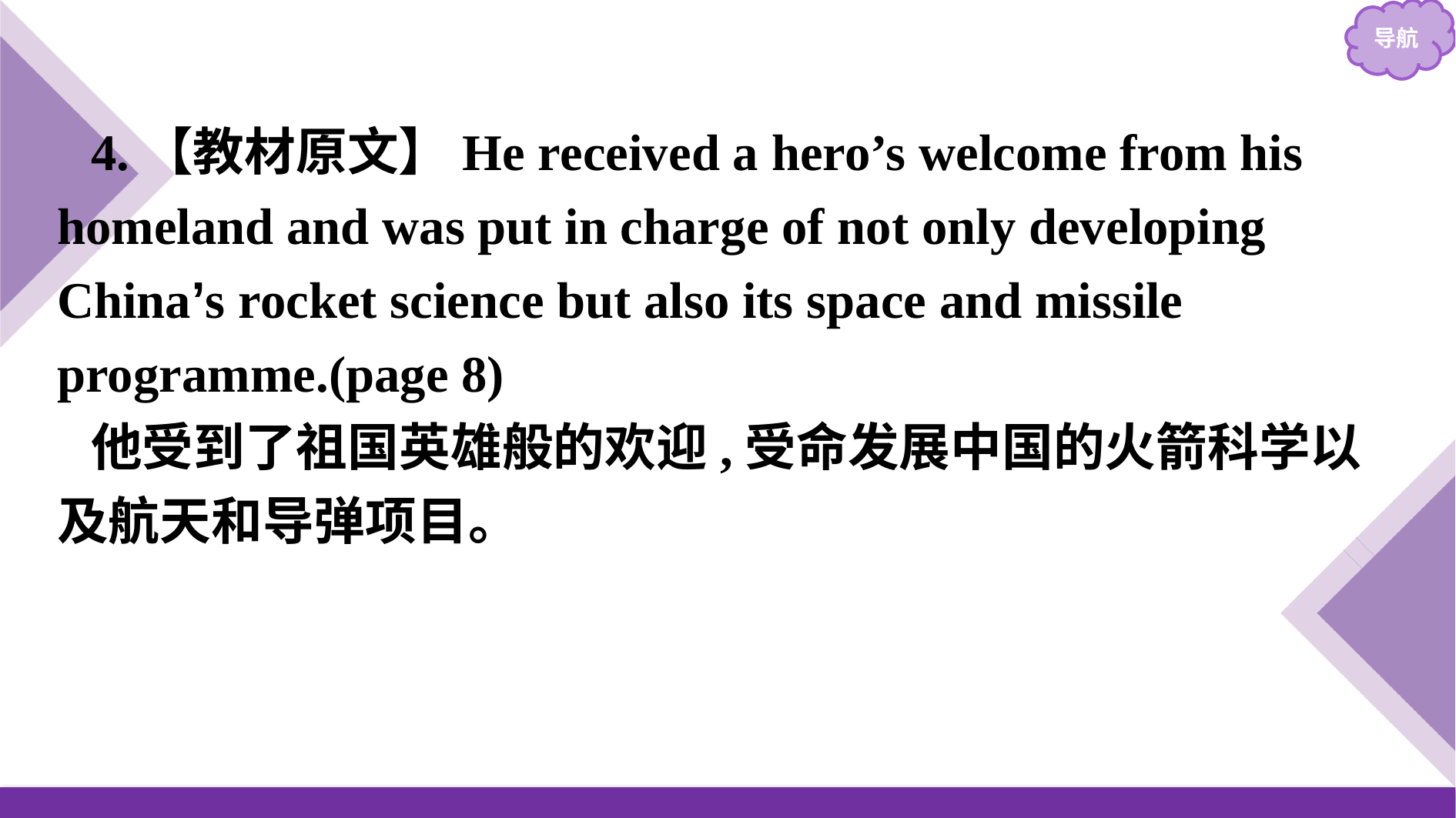

4.【教材原文】He received a hero’s welcome from his homeland and was put in charge of not only developing China’s rocket science but also its space and missile programme.(page 8)
他受到了祖国英雄般的欢迎,受命发展中国的火箭科学以及航天和导弹项目。